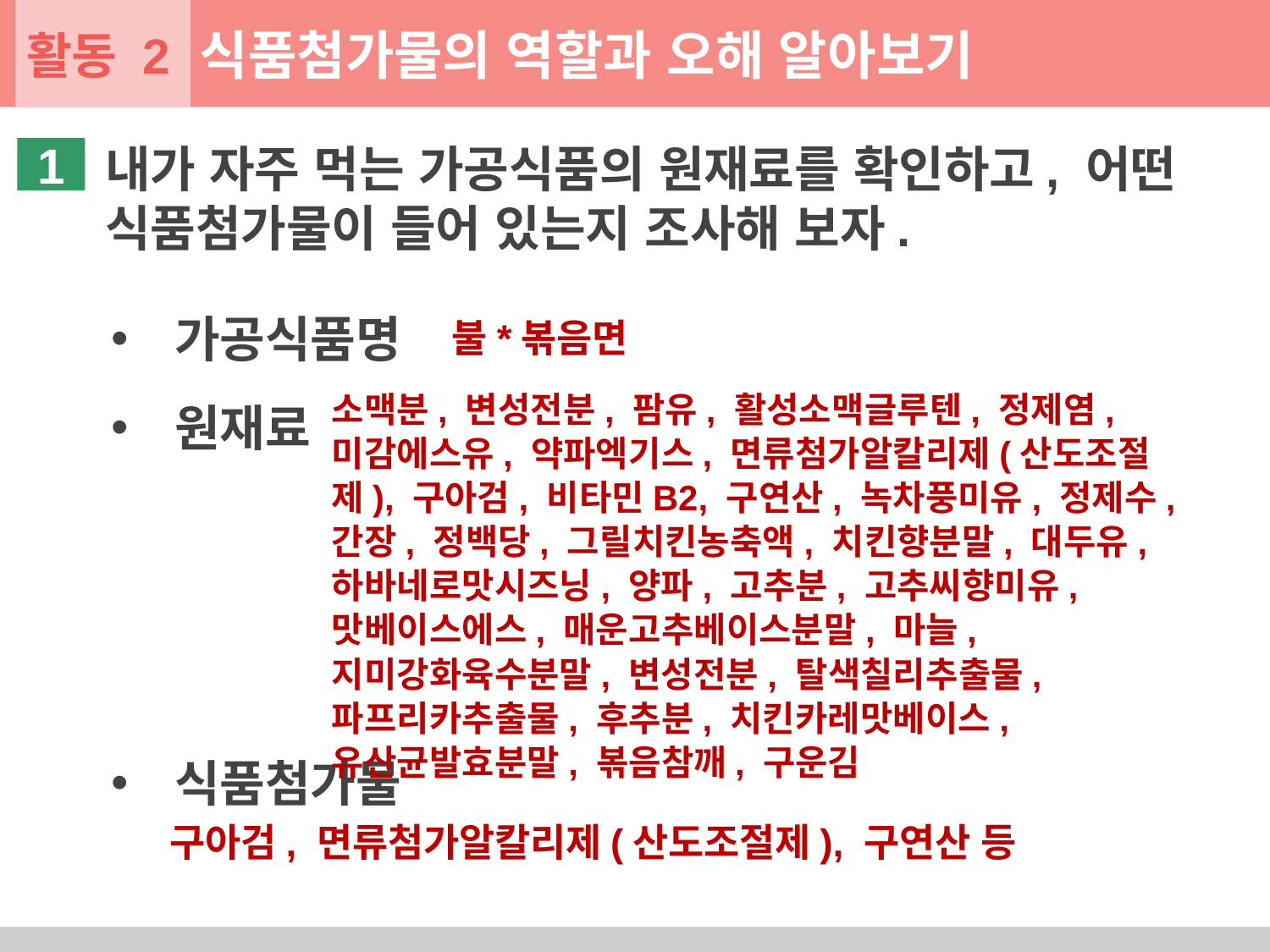

활동 2
식품첨가물의 역할과 오해 알아보기
내가 자주 먹는 가공식품의 원재료를 확인하고, 어떤 식품첨가물이 들어 있는지 조사해 보자.
1
가공식품명
원재료
식품첨가물
불*볶음면
소맥분, 변성전분, 팜유, 활성소맥글루텐, 정제염, 미감에스유, 약파엑기스, 면류첨가알칼리제(산도조절제), 구아검, 비타민B2, 구연산, 녹차풍미유, 정제수, 간장, 정백당, 그릴치킨농축액, 치킨향분말, 대두유, 하바네로맛시즈닝, 양파, 고추분, 고추씨향미유, 맛베이스에스, 매운고추베이스분말, 마늘, 지미강화육수분말, 변성전분, 탈색칠리추출물, 파프리카추출물, 후추분, 치킨카레맛베이스, 유산균발효분말, 볶음참깨, 구운김
구아검, 면류첨가알칼리제(산도조절제), 구연산 등